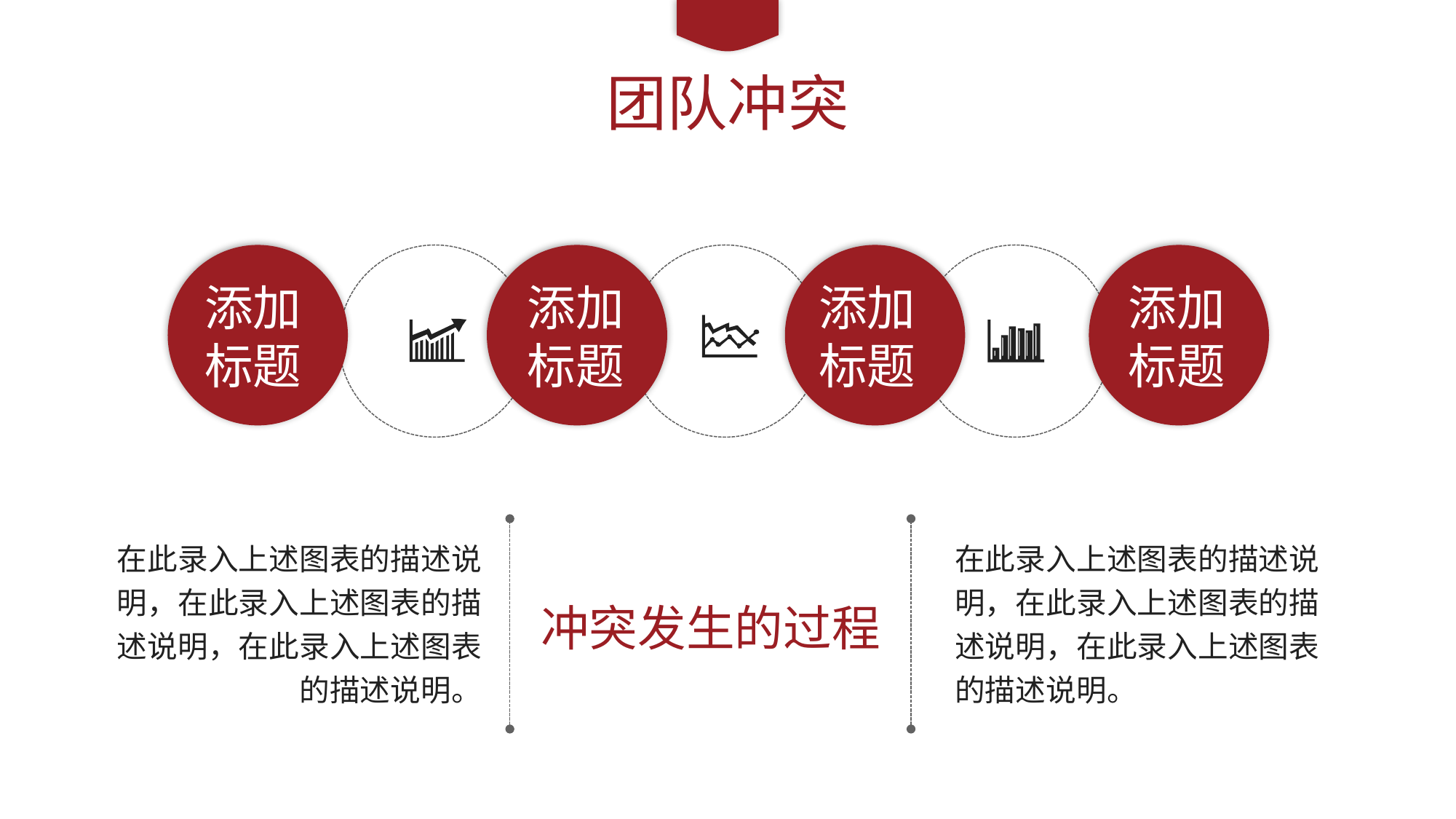

团队冲突

添加
标题

添加
标题

添加
标题

添加
标题

在此录入上述图表的描述说明，在此录入上述图表的描述说明，在此录入上述图表的描述说明。
在此录入上述图表的描述说明，在此录入上述图表的描述说明，在此录入上述图表的描述说明。
冲突发生的过程